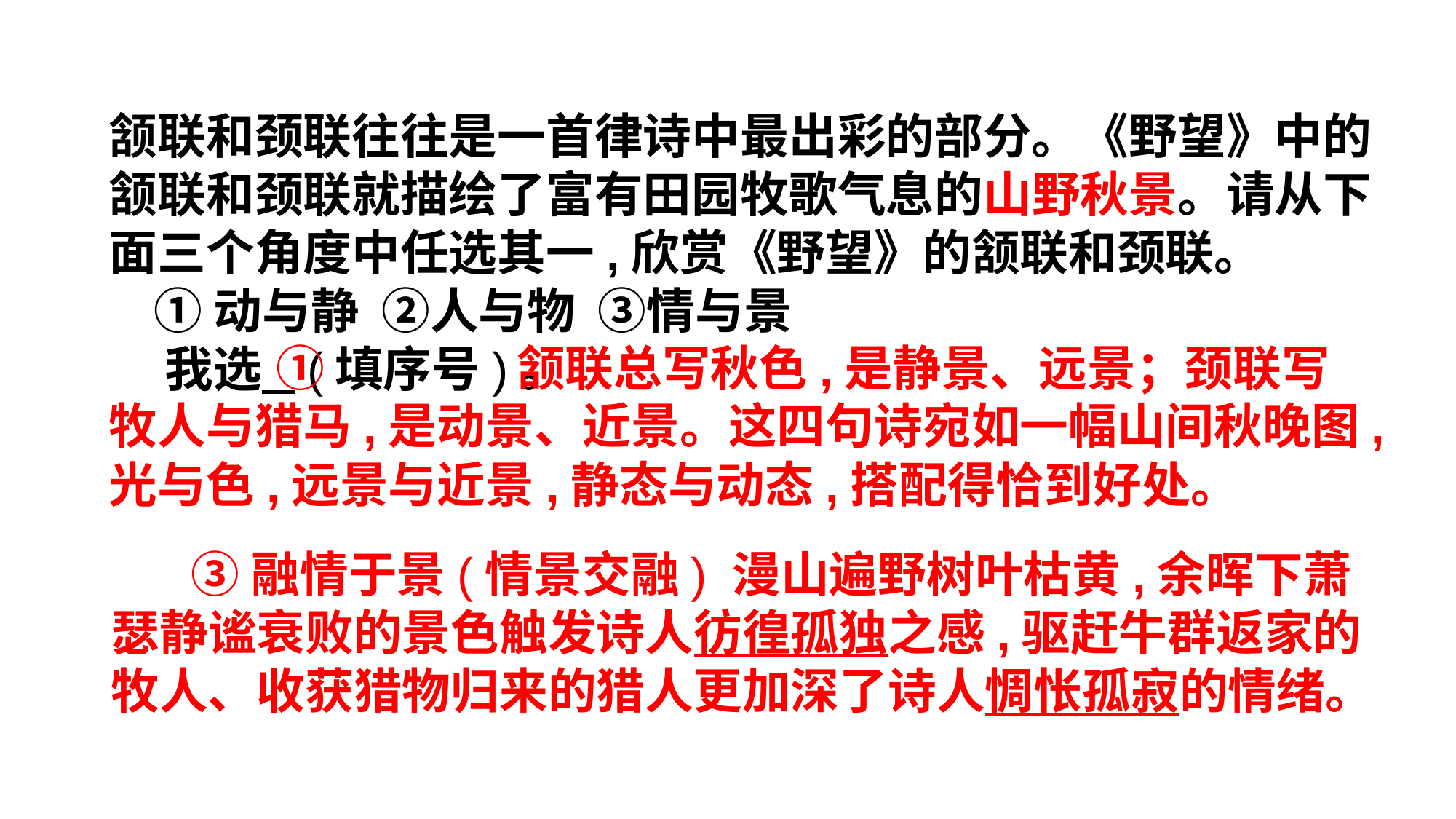

颔联和颈联往往是一首律诗中最出彩的部分。《野望》中的颔联和颈联就描绘了富有田园牧歌气息的山野秋景。请从下面三个角度中任选其一,欣赏《野望》的颔联和颈联。
    ①动与静  ②人与物  ③情与景
    我选   (填序号)。
                           ①                              颔联总写秋色,是静景、远景；颈联写牧人与猎马,是动景、近景。这四句诗宛如一幅山间秋晚图,光与色,远景与近景,静态与动态,搭配得恰到好处。
             ③融情于景(情景交融) 漫山遍野树叶枯黄,余晖下萧瑟静谧衰败的景色触发诗人彷徨孤独之感,驱赶牛群返家的牧人、收获猎物归来的猎人更加深了诗人惆怅孤寂的情绪。